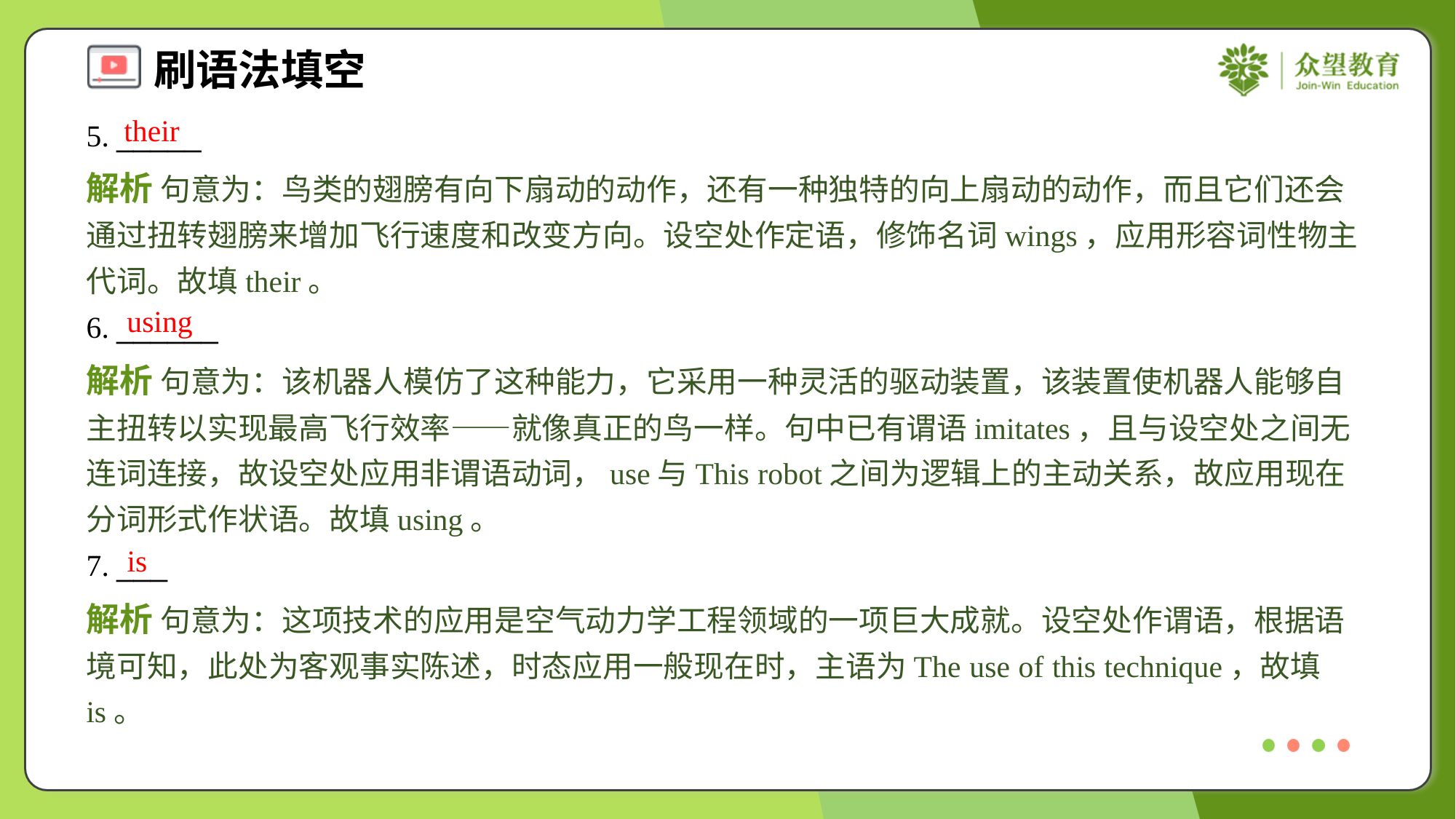

their
5. _____
解析 句意为：鸟类的翅膀有向下扇动的动作，还有一种独特的向上扇动的动作，而且它们还会通过扭转翅膀来增加飞行速度和改变方向。设空处作定语，修饰名词wings，应用形容词性物主代词。故填their。
using
6. ______
解析 句意为：该机器人模仿了这种能力，它采用一种灵活的驱动装置，该装置使机器人能够自主扭转以实现最高飞行效率——就像真正的鸟一样。句中已有谓语imitates，且与设空处之间无连词连接，故设空处应用非谓语动词，use与This robot之间为逻辑上的主动关系，故应用现在分词形式作状语。故填using。
is
7. ___
解析 句意为：这项技术的应用是空气动力学工程领域的一项巨大成就。设空处作谓语，根据语境可知，此处为客观事实陈述，时态应用一般现在时，主语为The use of this technique，故填is。